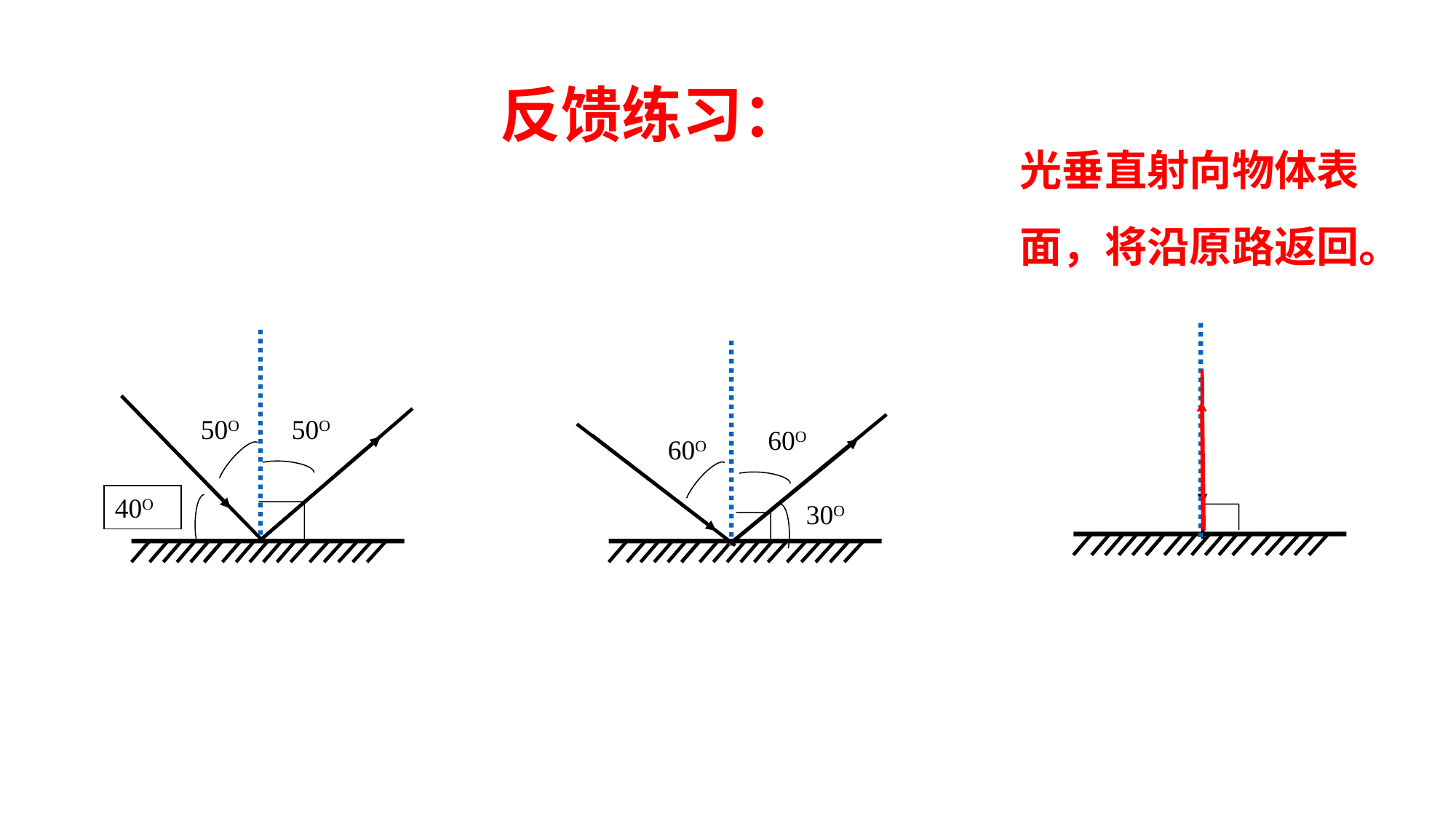

反馈练习：
光垂直射向物体表面，将沿原路返回。

30O

40O

50O
50O

60O

60O